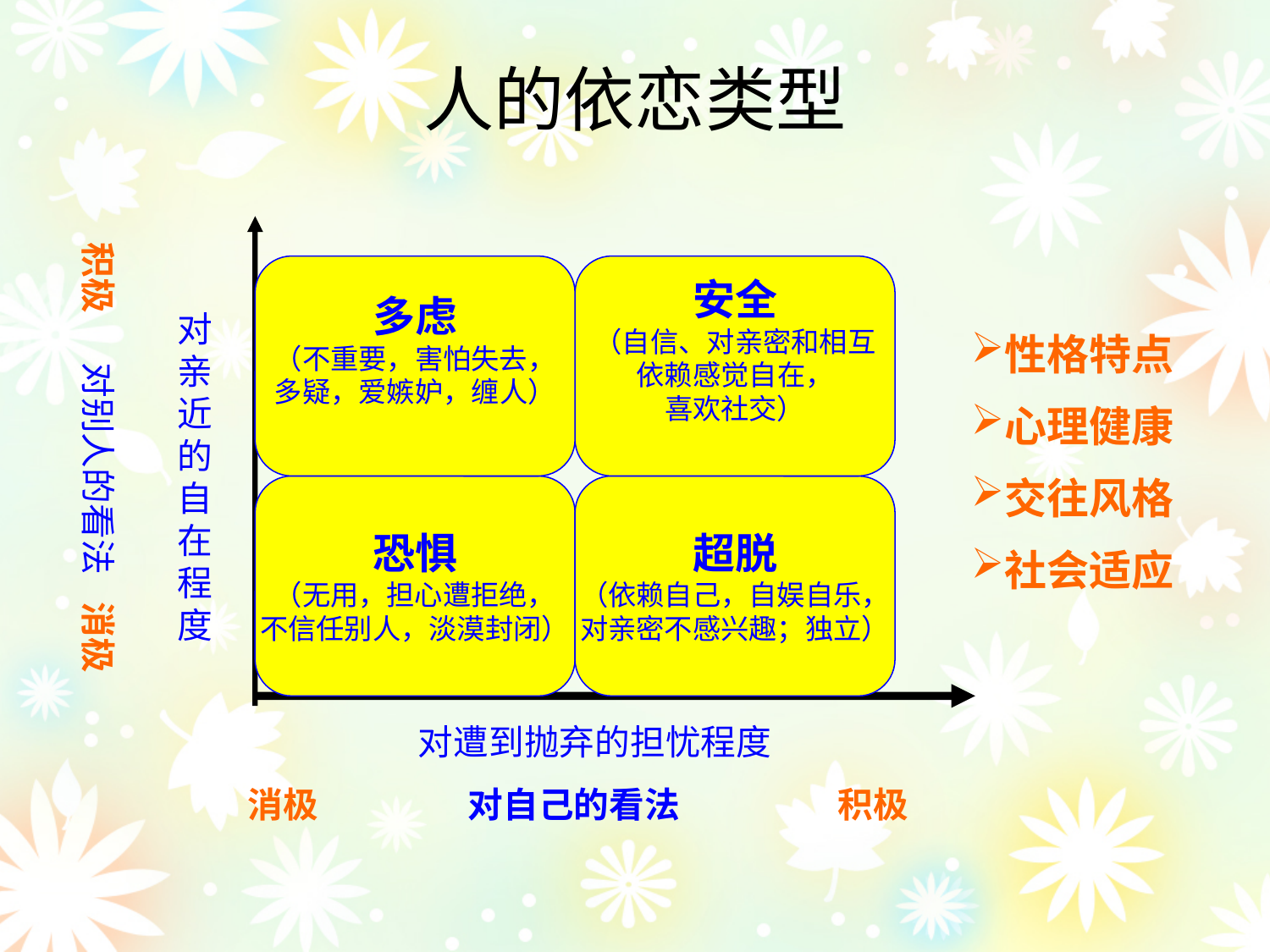

人的依恋类型

积极
多虑
（不重要，害怕失去，
多疑，爱嫉妒，缠人）

安全
（自信、对亲密和相互
依赖感觉自在，
喜欢社交）

对
亲
近
的
自
在
程
度
性格特点
心理健康
交往风格
社会适应
对别人的看法
恐惧
（无用，担心遭拒绝，
不信任别人，淡漠封闭）
超脱
（依赖自己，自娱自乐，
对亲密不感兴趣；独立）
消极

对遭到抛弃的担忧程度
积极
消极
对自己的看法